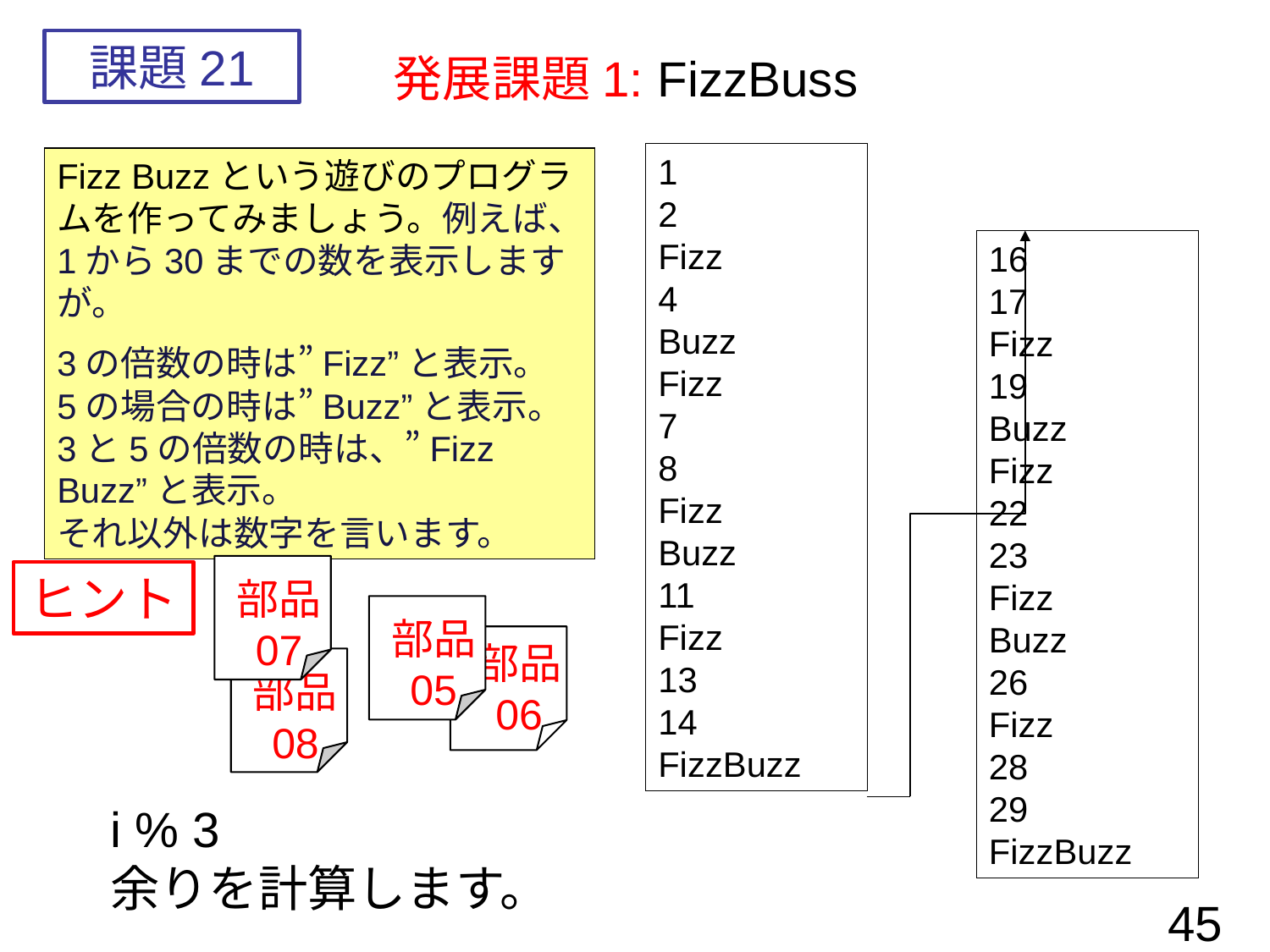

課題21
発展課題1: FizzBuss
1
2
Fizz
4
Buzz
Fizz
7
8
Fizz
Buzz
11
Fizz
13
14
FizzBuzz
Fizz Buzzという遊びのプログラムを作ってみましょう。例えば、1から30までの数を表示しますが。
3の倍数の時は”Fizz”と表示。
5の場合の時は”Buzz”と表示。
3と5の倍数の時は、”Fizz Buzz”と表示。
それ以外は数字を言います。
16
17
Fizz
19
Buzz
Fizz
22
23
Fizz
Buzz
26
Fizz
28
29
FizzBuzz

部品
07
ヒント

部品
05

部品
06

部品
08
i % 3
余りを計算します。
45